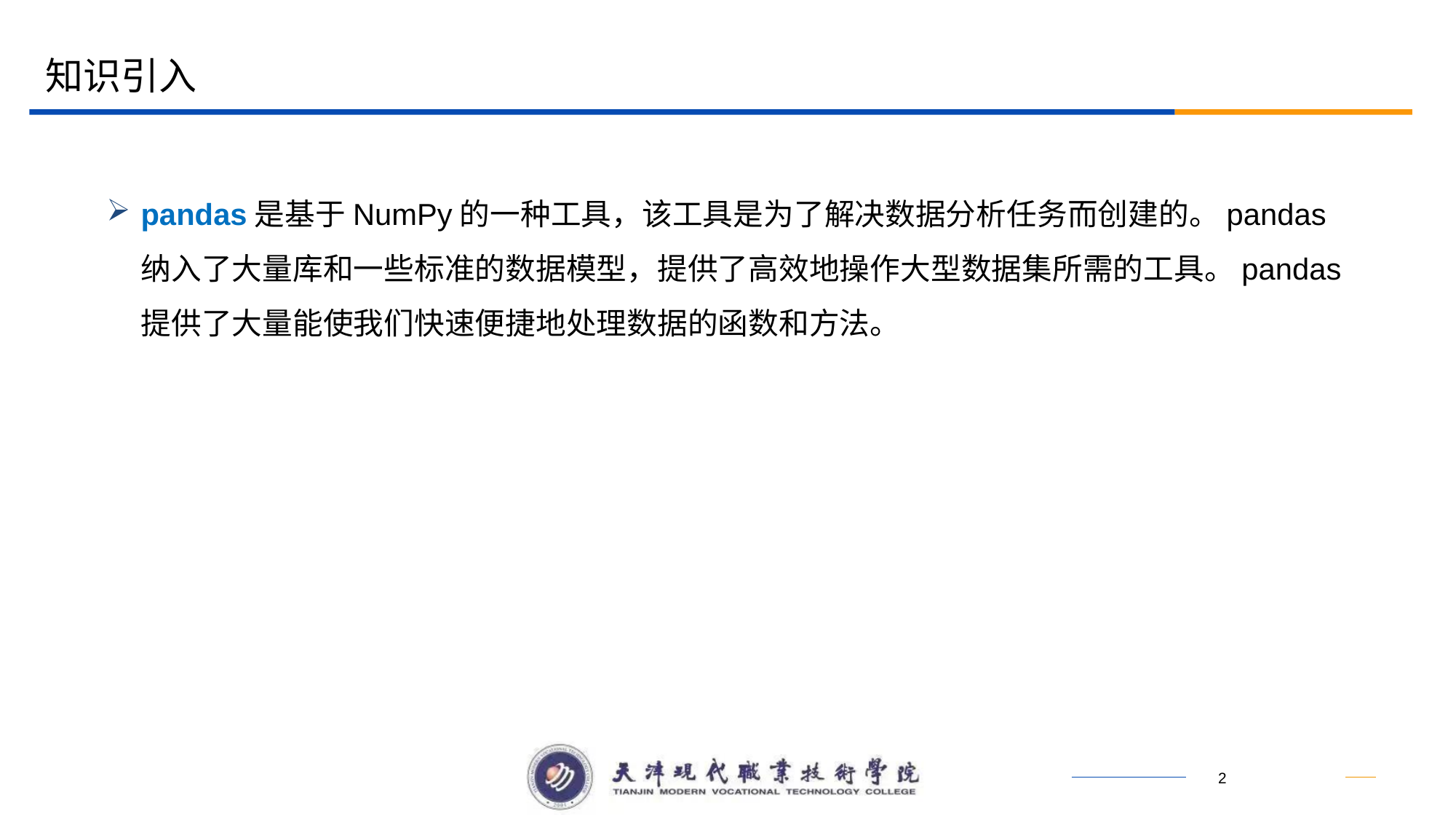

知识引入
pandas是基于NumPy的一种工具，该工具是为了解决数据分析任务而创建的。pandas纳入了大量库和一些标准的数据模型，提供了高效地操作大型数据集所需的工具。pandas提供了大量能使我们快速便捷地处理数据的函数和方法。